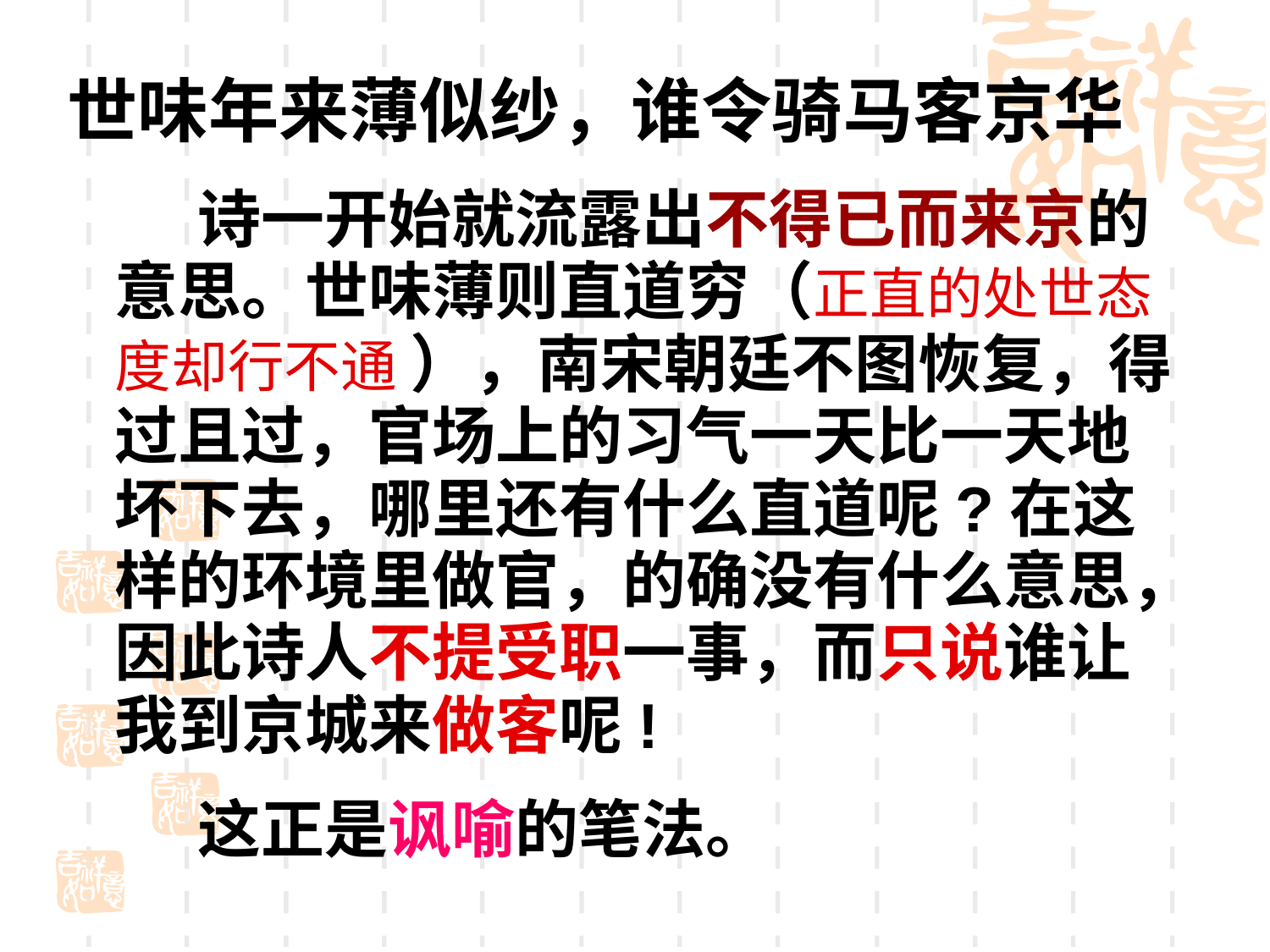

世味年来薄似纱，谁令骑马客京华
        诗一开始就流露出不得已而来京的意思。世味薄则直道穷（正直的处世态度却行不通 ），南宋朝廷不图恢复，得过且过，官场上的习气一天比一天地坏下去，哪里还有什么直道呢?在这样的环境里做官，的确没有什么意思，因此诗人不提受职一事，而只说谁让我到京城来做客呢!
        这正是讽喻的笔法。